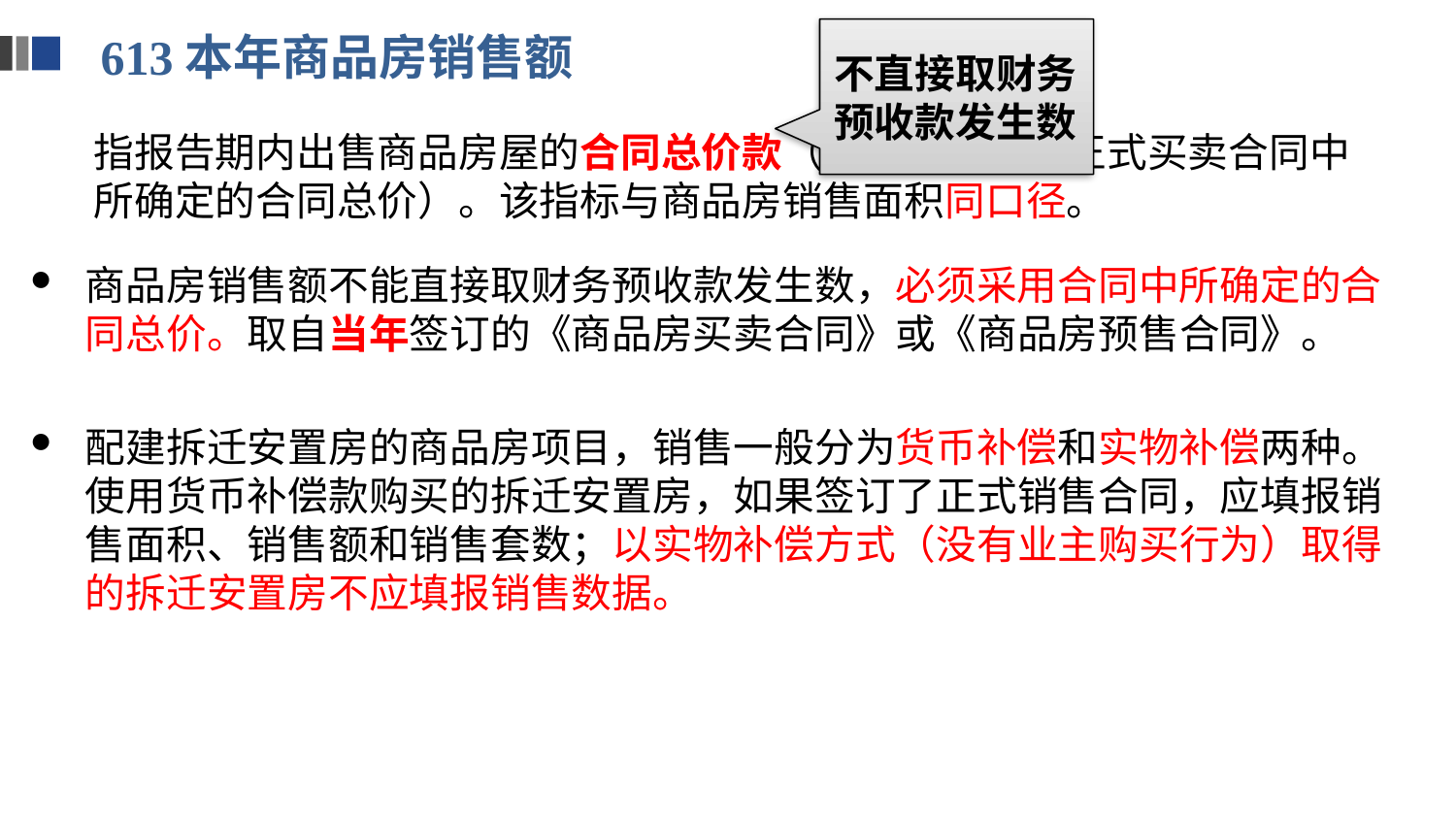

613本年商品房销售额

不直接取财务预收款发生数
指报告期内出售商品房屋的合同总价款（即双方签署的正式买卖合同中所确定的合同总价）。该指标与商品房销售面积同口径。
# 商品房销售额不能直接取财务预收款发生数，必须采用合同中所确定的合同总价。取自当年签订的《商品房买卖合同》或《商品房预售合同》。

配建拆迁安置房的商品房项目，销售一般分为货币补偿和实物补偿两种。使用货币补偿款购买的拆迁安置房，如果签订了正式销售合同，应填报销售面积、销售额和销售套数；以实物补偿方式（没有业主购买行为）取得的拆迁安置房不应填报销售数据。